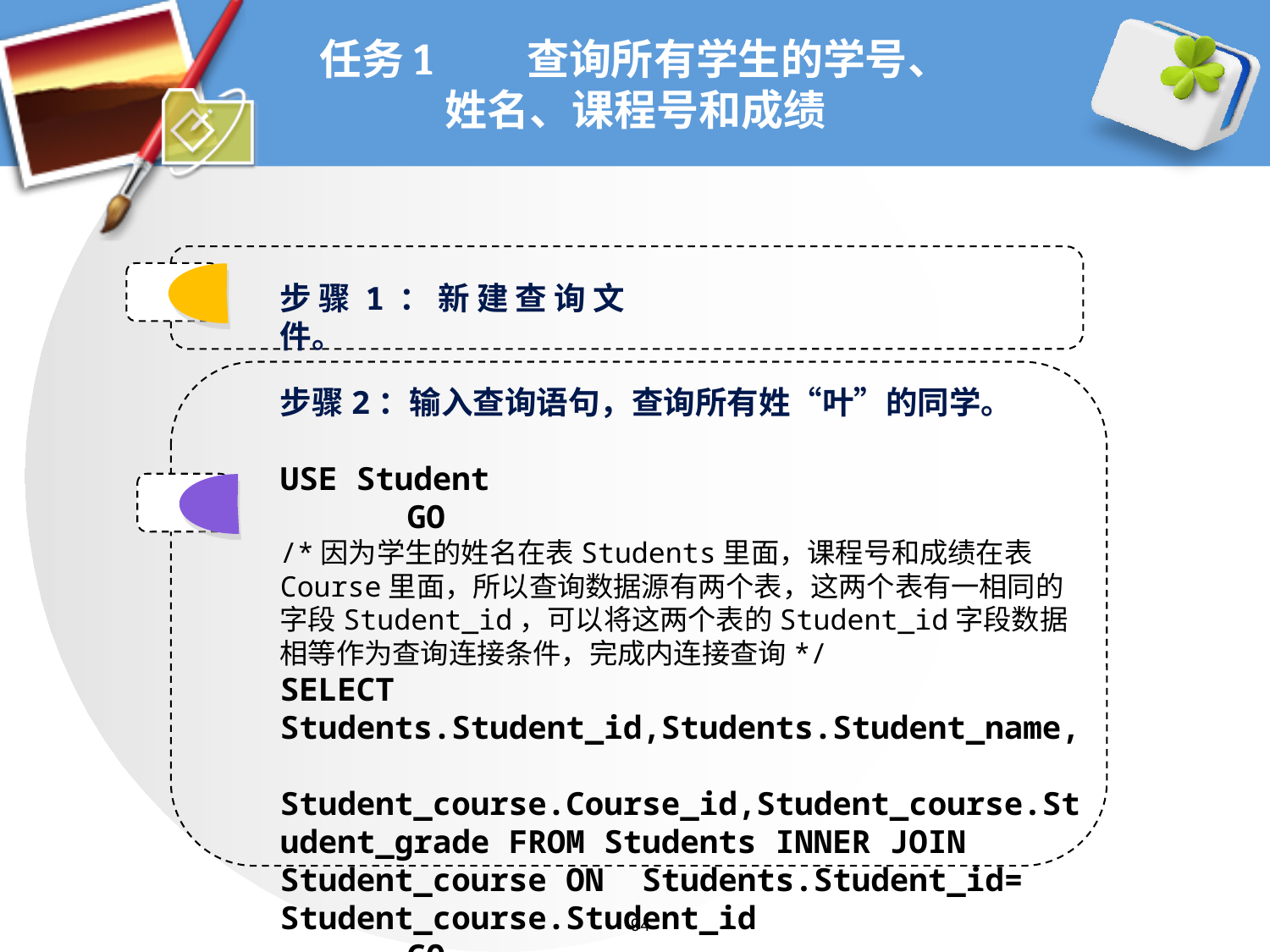

# 任务1           查询所有学生的学号、姓名、课程号和成绩

步骤1：新建查询文件。

步骤2：输入查询语句，查询所有姓“叶”的同学。

USE Student
	GO
/*因为学生的姓名在表Students里面，课程号和成绩在表Course里面，所以查询数据源有两个表，这两个表有一相同的字段Student_id，可以将这两个表的Student_id字段数据相等作为查询连接条件，完成内连接查询*/
SELECT Students.Student_id,Students.Student_name,       Student_course.Course_id,Student_course.Student_grade FROM Students INNER JOIN Student_course ON  Students.Student_id= Student_course.Student_id
	GO

94